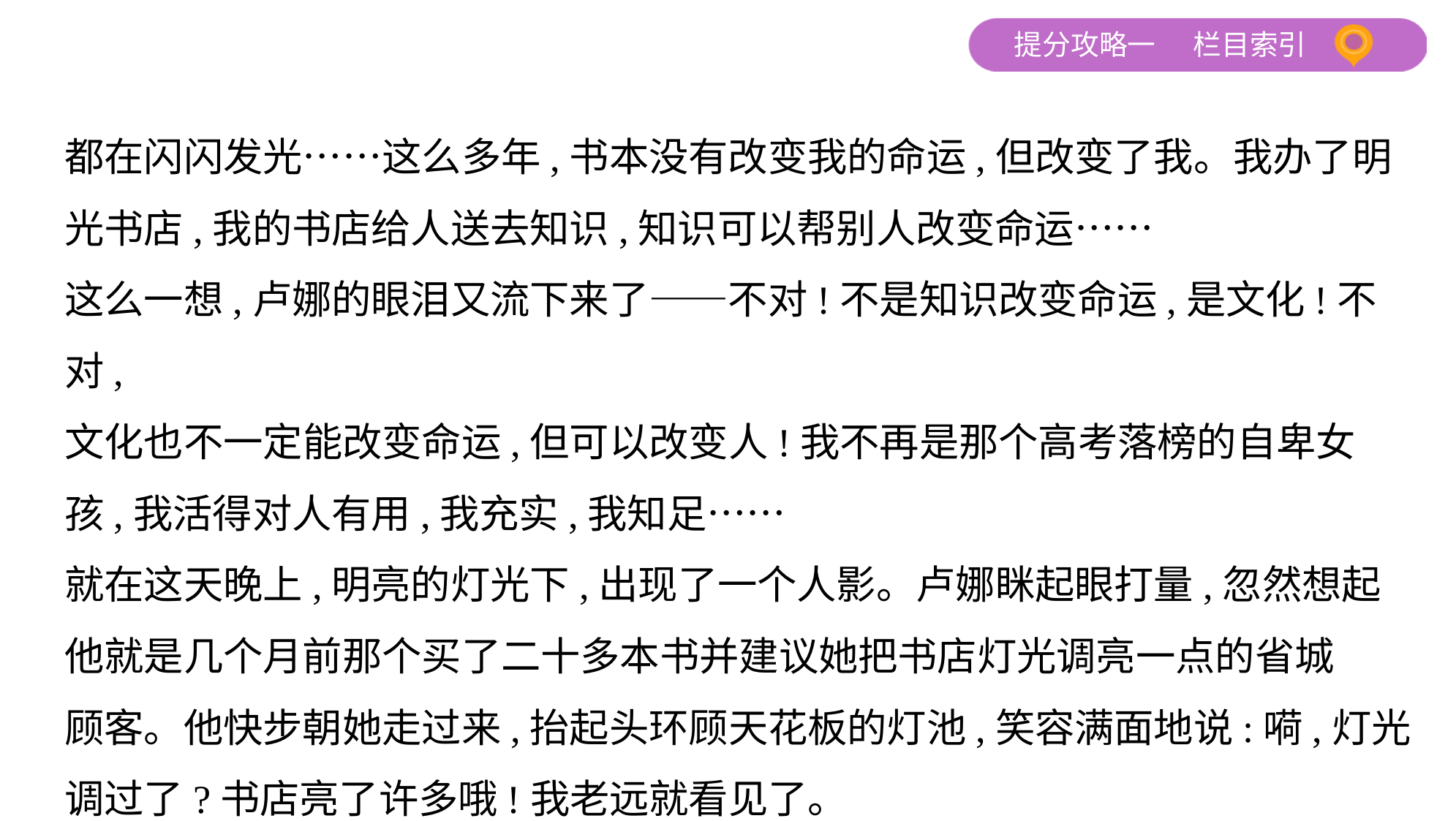

都在闪闪发光……这么多年,书本没有改变我的命运,但改变了我。我办了明
光书店,我的书店给人送去知识,知识可以帮别人改变命运……
这么一想,卢娜的眼泪又流下来了——不对!不是知识改变命运,是文化!不对,
文化也不一定能改变命运,但可以改变人!我不再是那个高考落榜的自卑女
孩,我活得对人有用,我充实,我知足……
就在这天晚上,明亮的灯光下,出现了一个人影。卢娜眯起眼打量,忽然想起
他就是几个月前那个买了二十多本书并建议她把书店灯光调亮一点的省城
顾客。他快步朝她走过来,抬起头环顾天花板的灯池,笑容满面地说:嗬,灯光
调过了?书店亮了许多哦!我老远就看见了。